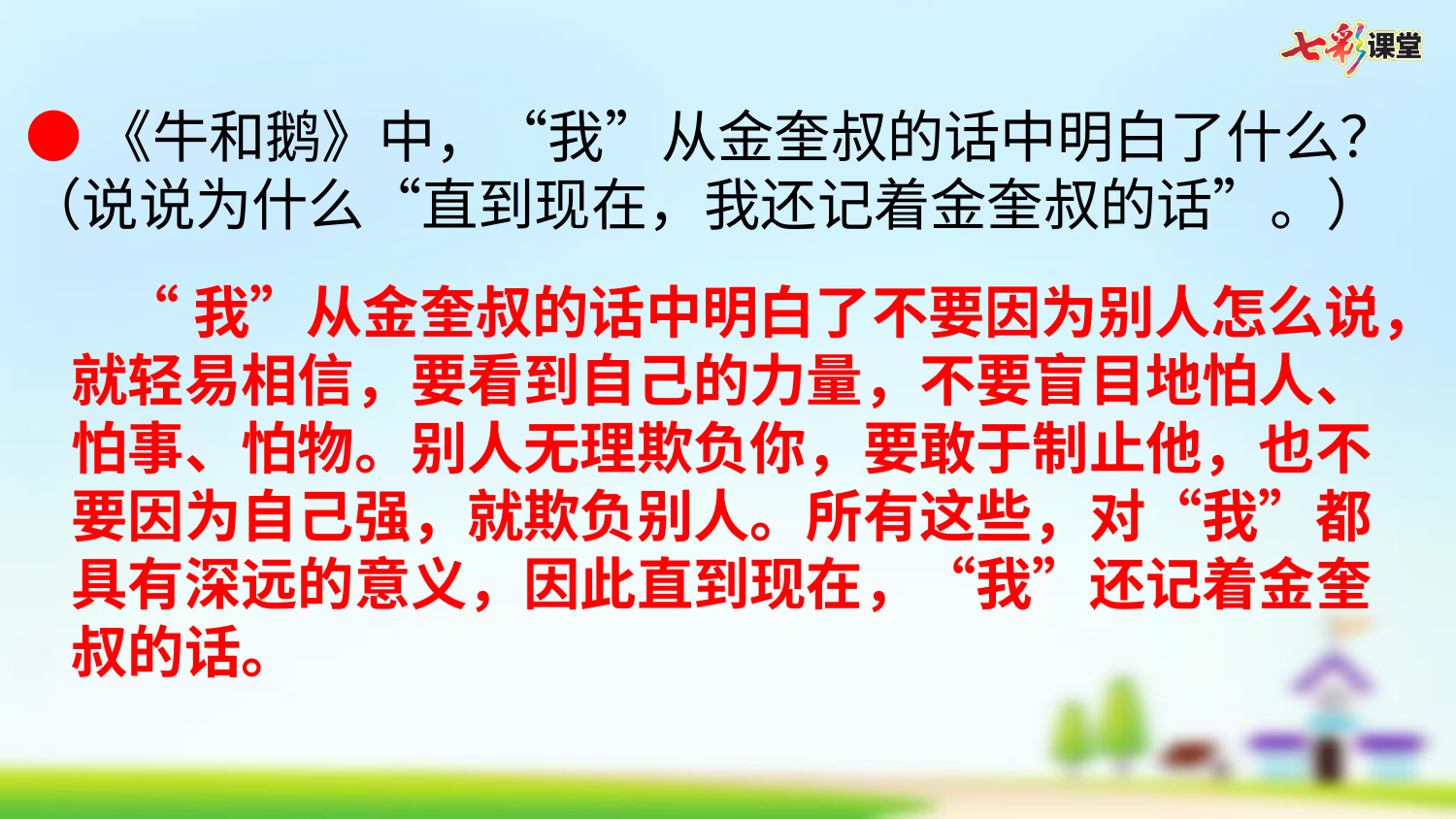

●《牛和鹅》中，“我”从金奎叔的话中明白了什么？（说说为什么“直到现在，我还记着金奎叔的话”。）
    “我”从金奎叔的话中明白了不要因为别人怎么说，就轻易相信，要看到自己的力量，不要盲目地怕人、怕事、怕物。别人无理欺负你，要敢于制止他，也不要因为自己强，就欺负别人。所有这些，对“我”都具有深远的意义，因此直到现在，“我”还记着金奎叔的话。